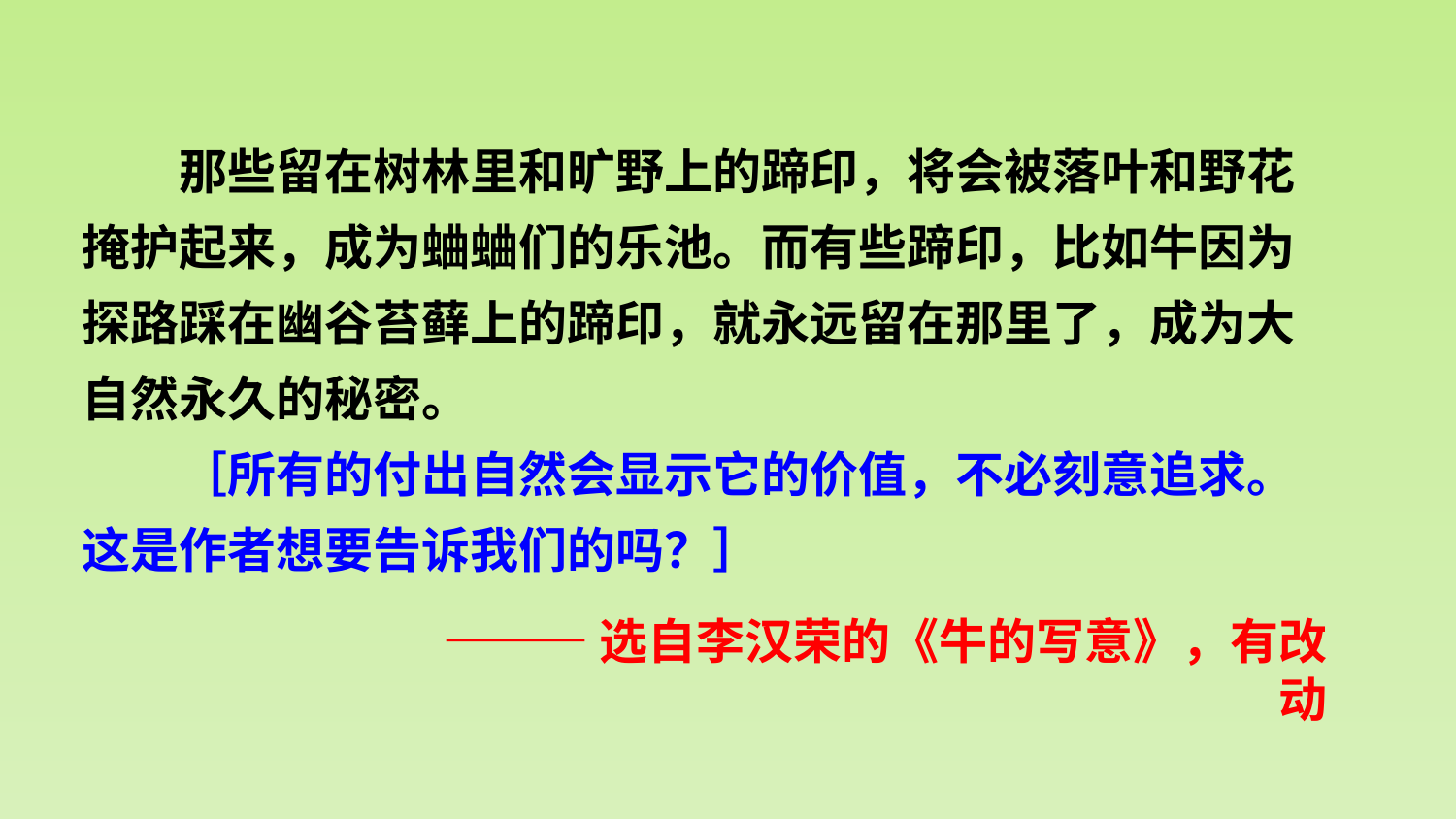

那些留在树林里和旷野上的蹄印，将会被落叶和野花掩护起来，成为蛐蛐们的乐池。而有些蹄印，比如牛因为探路踩在幽谷苔藓上的蹄印，就永远留在那里了，成为大自然永久的秘密。
［所有的付出自然会显示它的价值，不必刻意追求。这是作者想要告诉我们的吗？］
———选自李汉荣的《牛的写意》，有改动